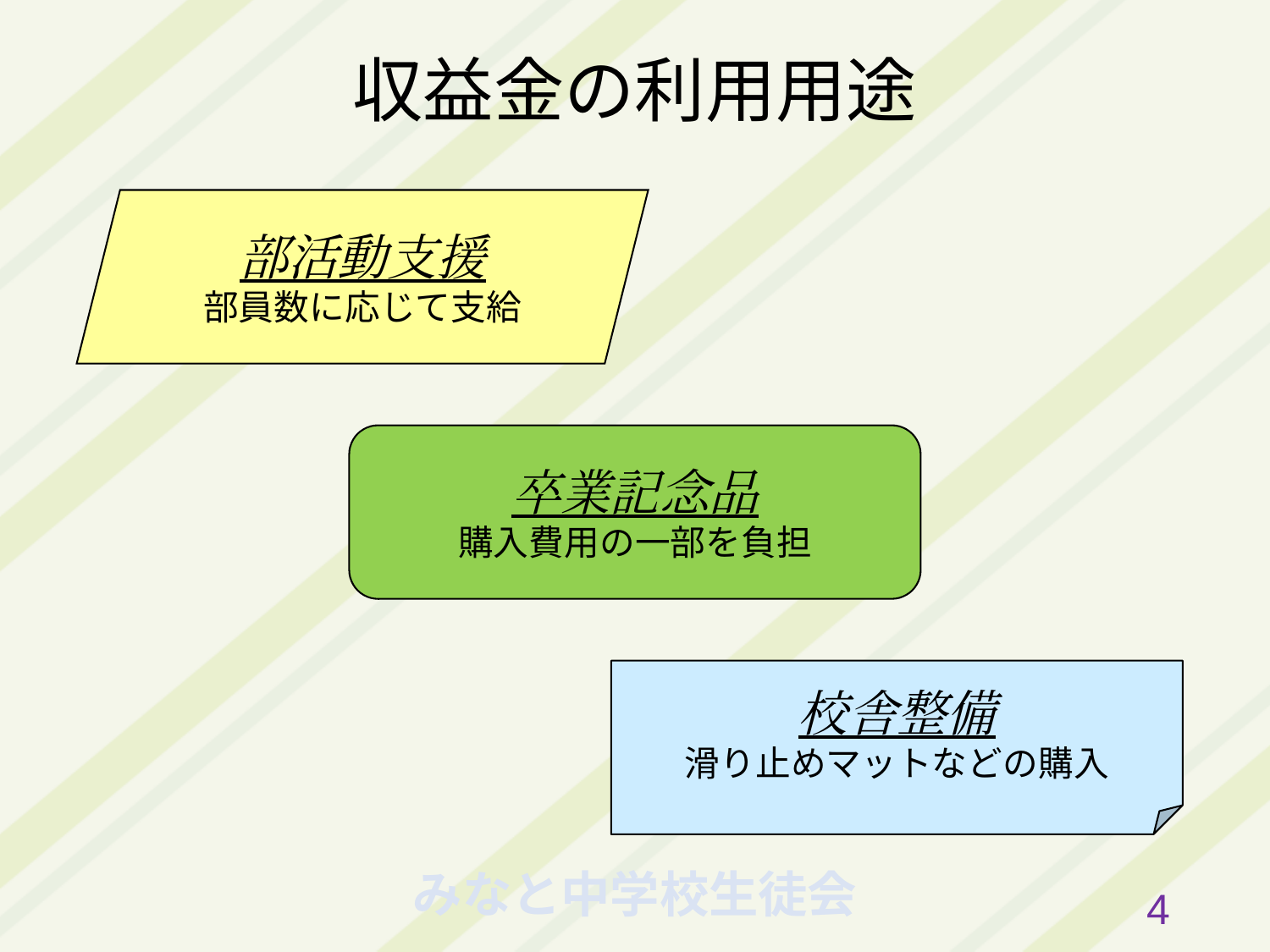

収益金の利用用途
部活動支援
部員数に応じて支給
卒業記念品
購入費用の一部を負担
校舎整備
滑り止めマットなどの購入
4